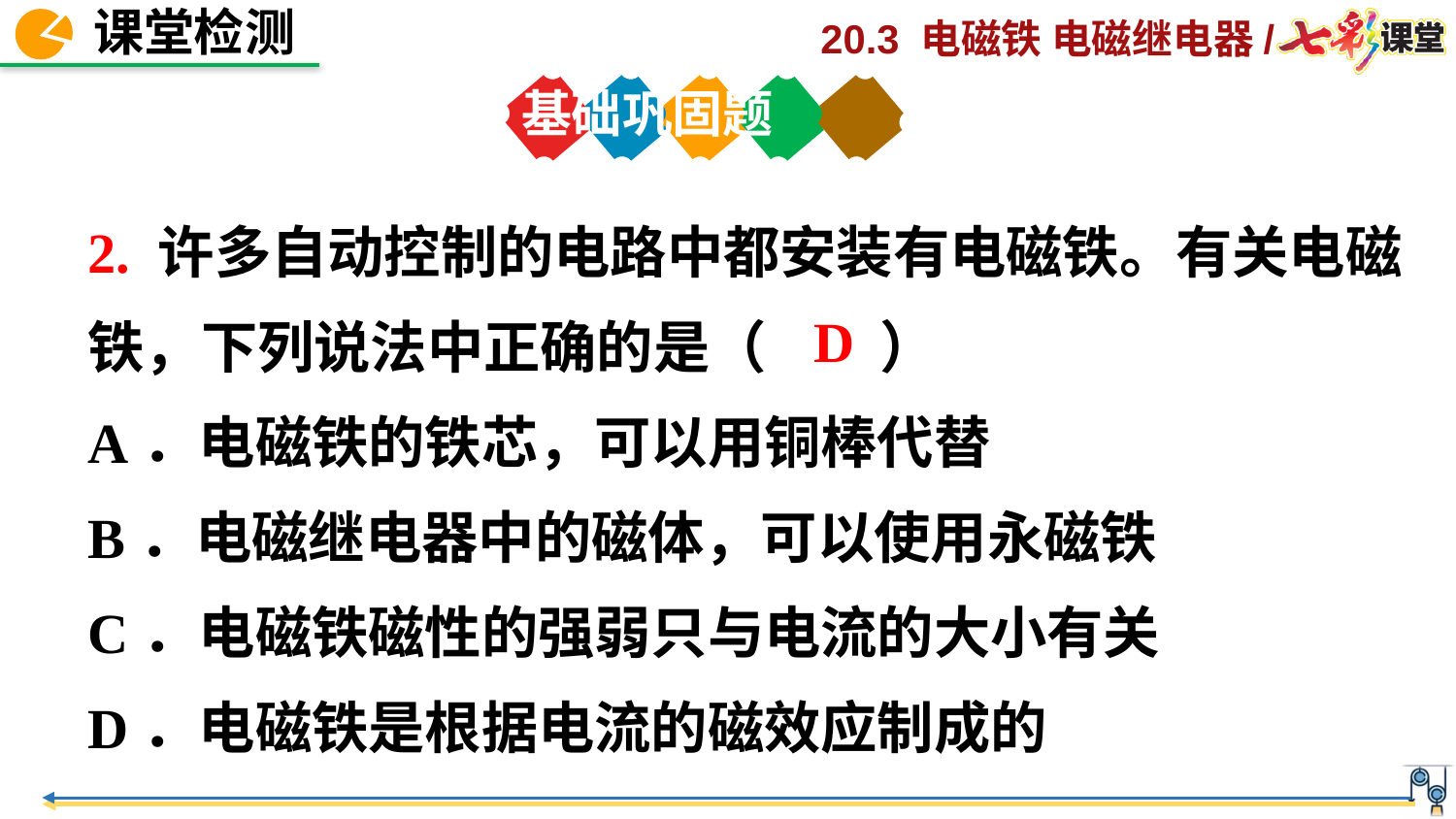

基础巩固题

2. 许多自动控制的电路中都安装有电磁铁。有关电磁铁，下列说法中正确的是（　　）
A．电磁铁的铁芯，可以用铜棒代替
B．电磁继电器中的磁体，可以使用永磁铁
C．电磁铁磁性的强弱只与电流的大小有关
D．电磁铁是根据电流的磁效应制成的
D